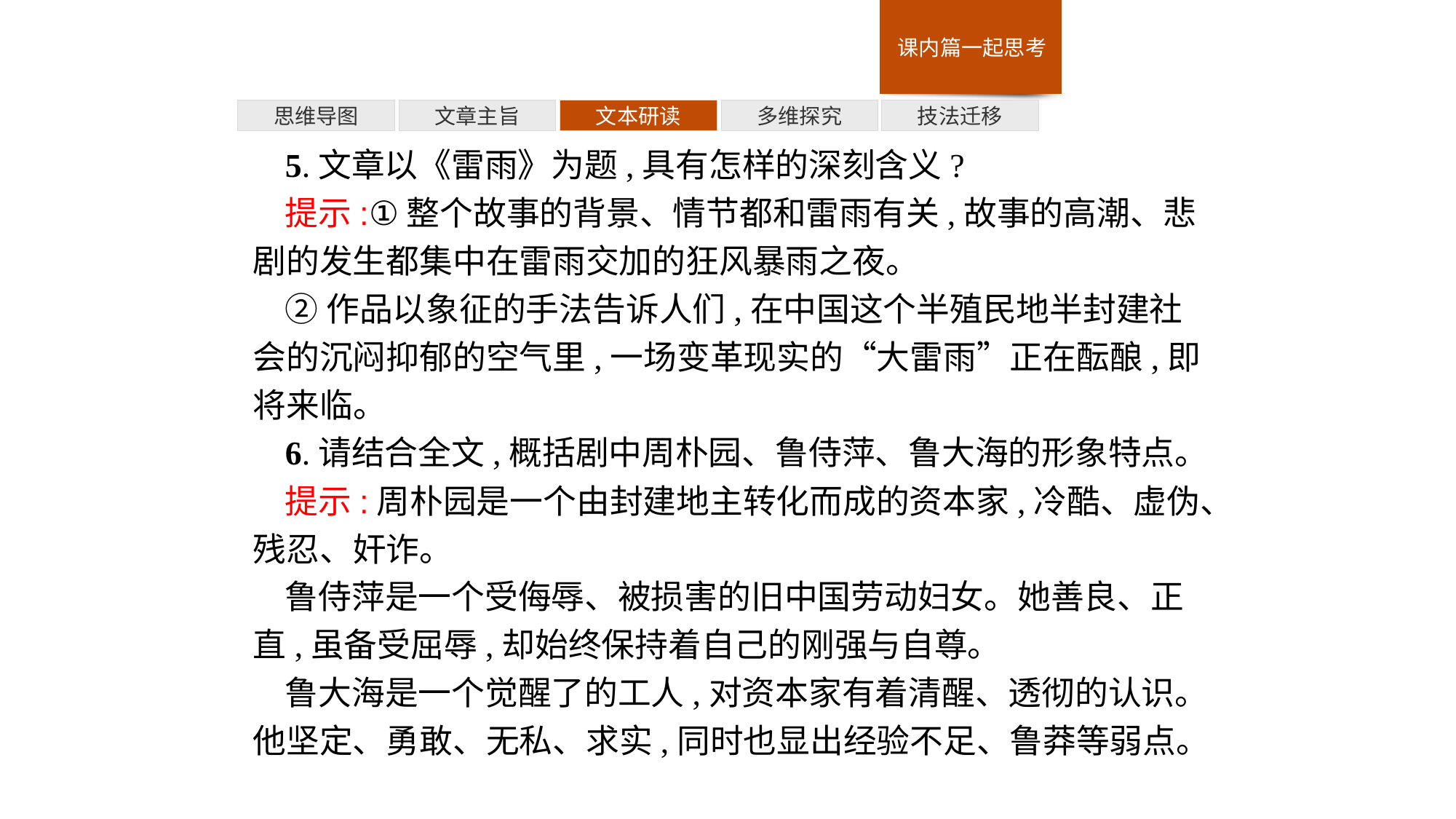

多维探究
思维导图
文章主旨
文本研读
技法迁移
5.文章以《雷雨》为题,具有怎样的深刻含义?
提示:①整个故事的背景、情节都和雷雨有关,故事的高潮、悲剧的发生都集中在雷雨交加的狂风暴雨之夜。
②作品以象征的手法告诉人们,在中国这个半殖民地半封建社会的沉闷抑郁的空气里,一场变革现实的“大雷雨”正在酝酿,即将来临。
6.请结合全文,概括剧中周朴园、鲁侍萍、鲁大海的形象特点。
提示:周朴园是一个由封建地主转化而成的资本家,冷酷、虚伪、残忍、奸诈。
鲁侍萍是一个受侮辱、被损害的旧中国劳动妇女。她善良、正直,虽备受屈辱,却始终保持着自己的刚强与自尊。
鲁大海是一个觉醒了的工人,对资本家有着清醒、透彻的认识。他坚定、勇敢、无私、求实,同时也显出经验不足、鲁莽等弱点。